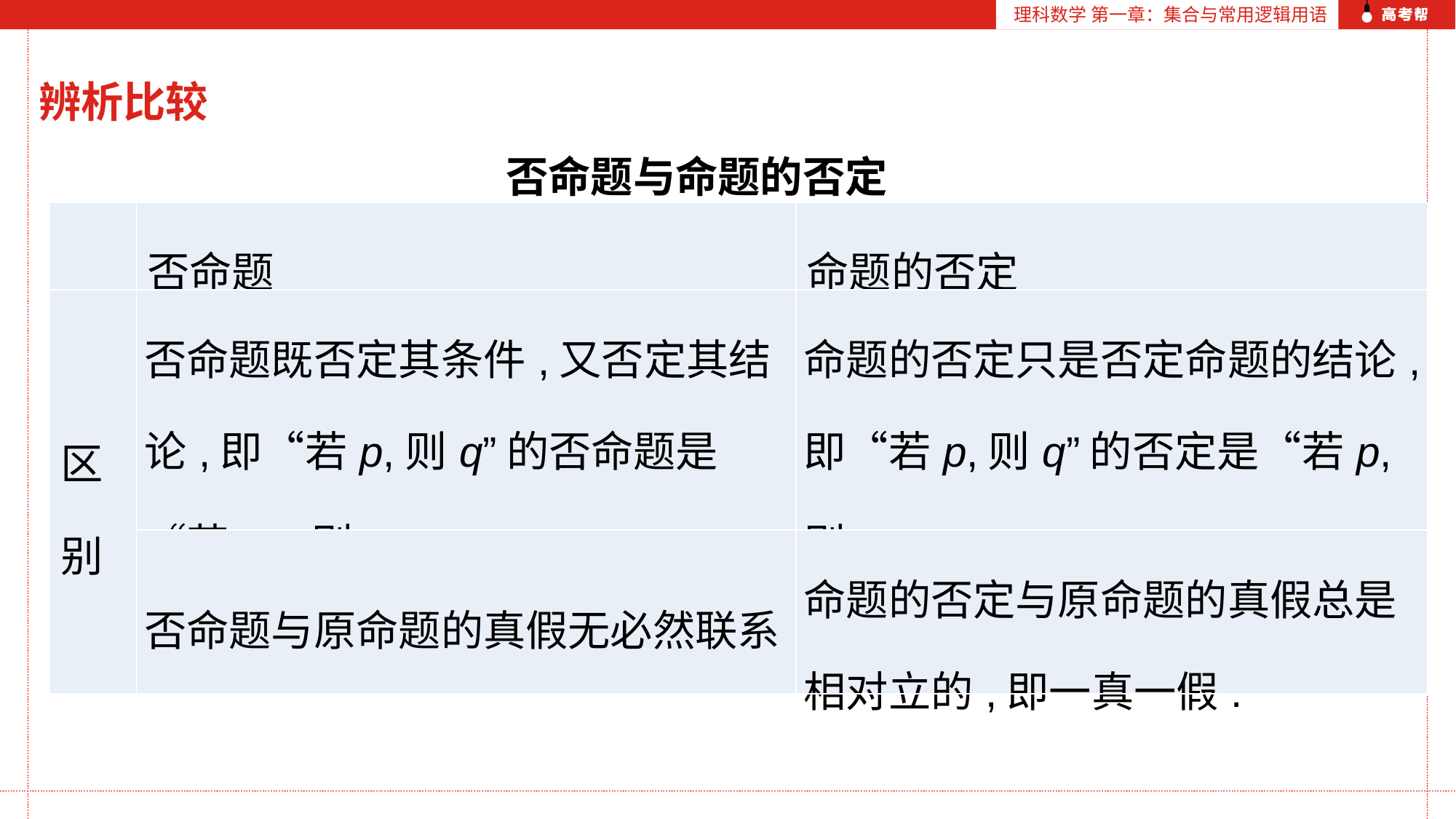

理科数学 第一章：集合与常用逻辑用语

辨析比较

否命题与命题的否定
|  | 否命题 | 命题的否定 |
| --- | --- | --- |
| 区 别 | 否命题既否定其条件,又否定其结论,即“若p,则q”的否命题是“若¬p,则¬q”. | 命题的否定只是否定命题的结论,即“若p,则q”的否定是“若p,则¬q”. |
|  | 否命题与原命题的真假无必然联系. | 命题的否定与原命题的真假总是相对立的,即一真一假. |